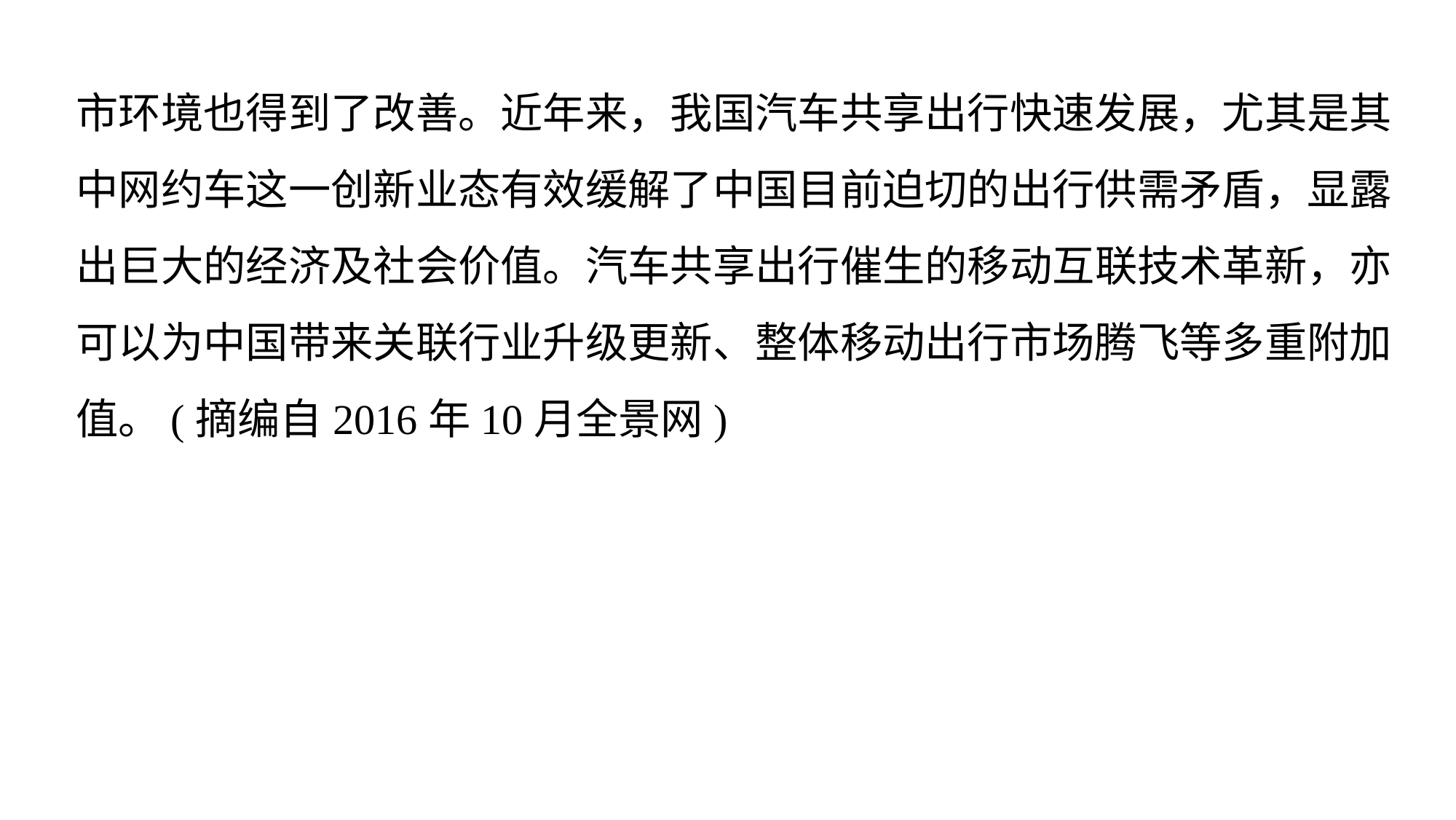

市环境也得到了改善。近年来，我国汽车共享出行快速发展，尤其是其中网约车这一创新业态有效缓解了中国目前迫切的出行供需矛盾，显露出巨大的经济及社会价值。汽车共享出行催生的移动互联技术革新，亦可以为中国带来关联行业升级更新、整体移动出行市场腾飞等多重附加值。(摘编自2016年10月全景网)